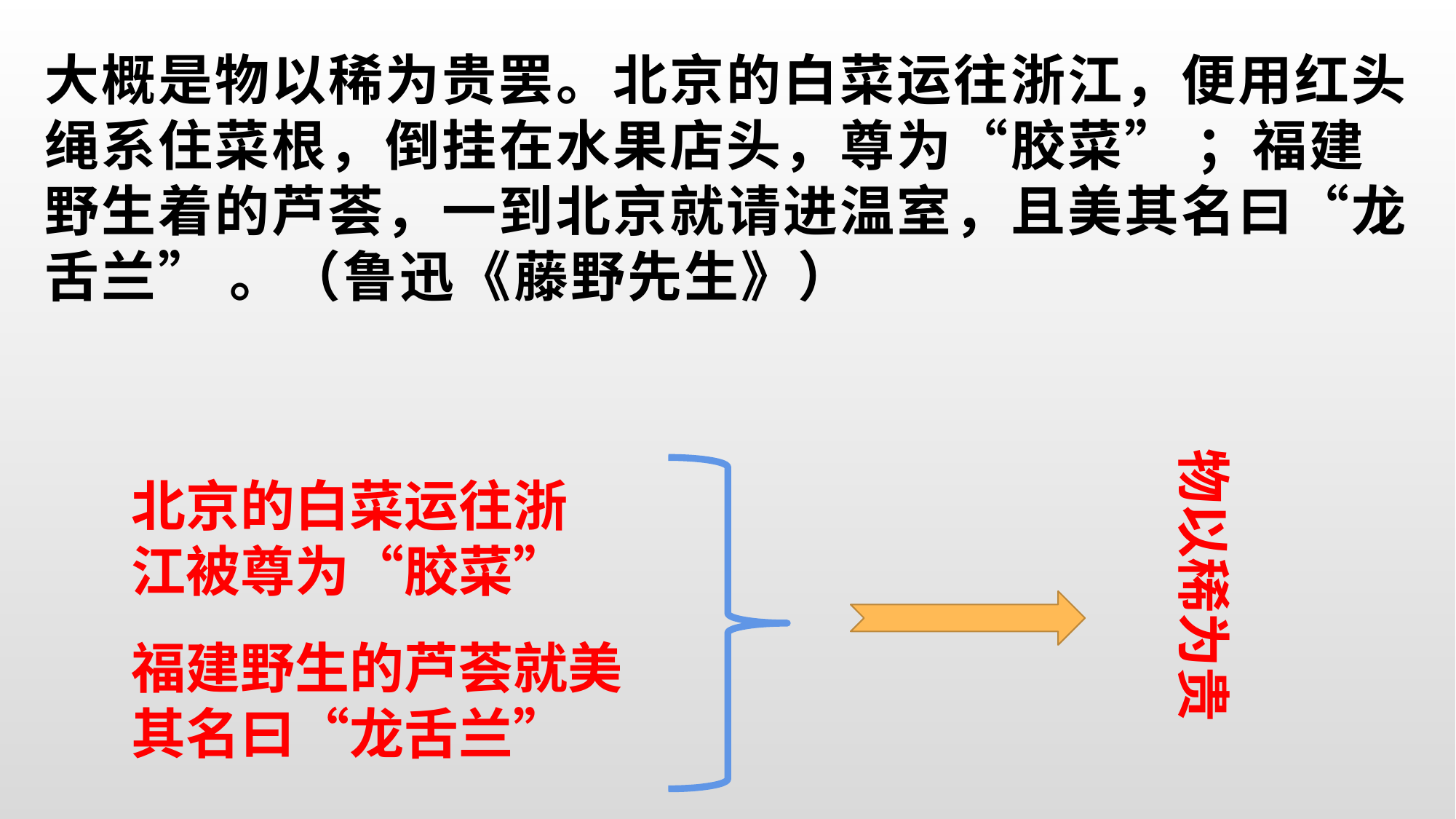

大概是物以稀为贵罢。北京的白菜运往浙江，便用红头绳系住菜根，倒挂在水果店头，尊为“胶菜” ；福建野生着的芦荟，一到北京就请进温室，且美其名曰“龙舌兰” 。（鲁迅《藤野先生》）

物以稀为贵

北京的白菜运往浙江被尊为“胶菜”

福建野生的芦荟就美其名曰“龙舌兰”